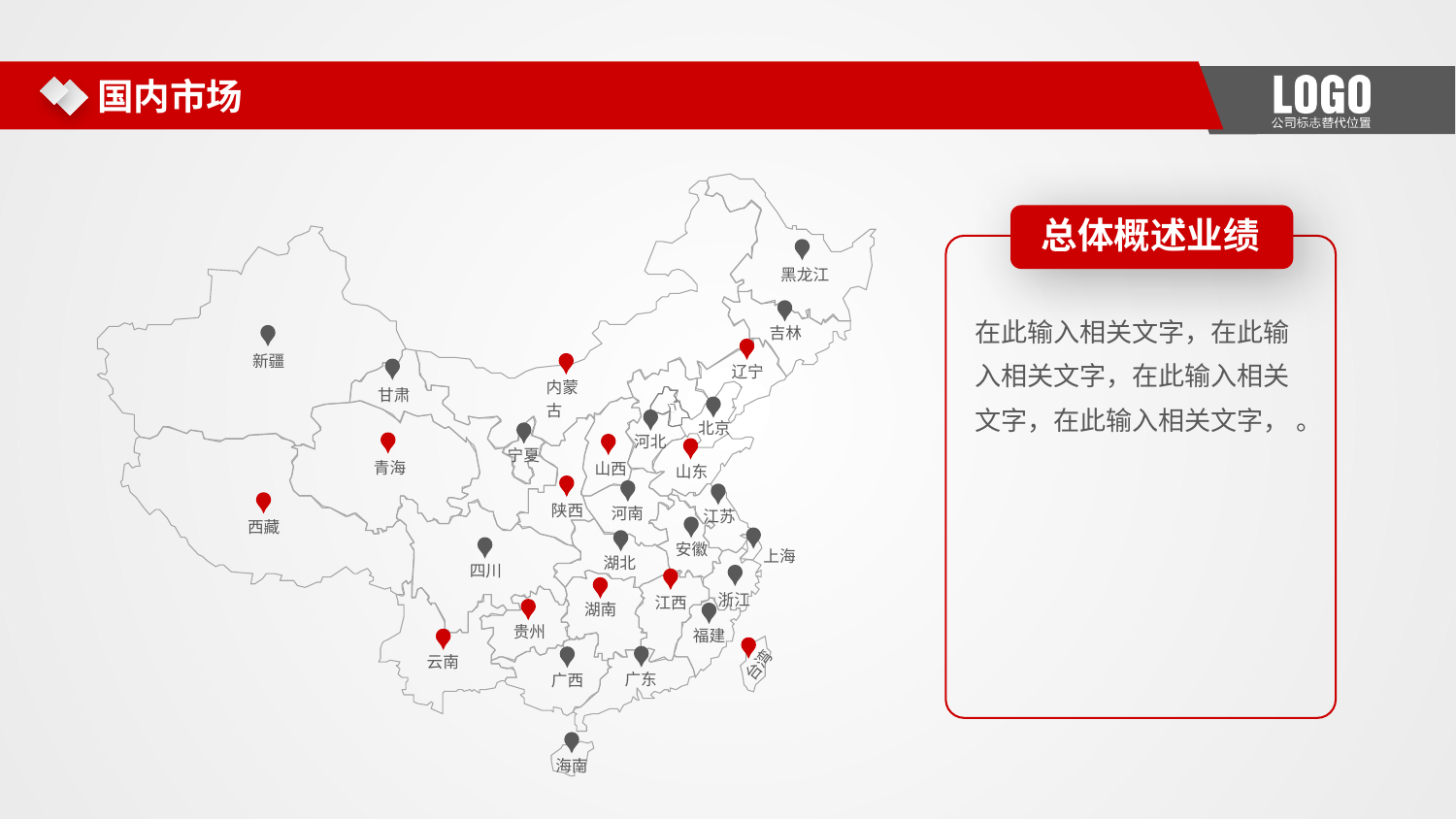

国内市场

黑龙江

吉林

新疆

辽宁
内蒙古
甘肃

北京

河北

宁夏
青海
山西
山东

陕西
河南
江苏
西藏

安徽
上海

湖北
四川

浙江
江西
湖南

贵州
福建

云南
台湾
广东
广西

海南
总体概述业绩

在此输入相关文字，在此输入相关文字，在此输入相关文字，在此输入相关文字， 。